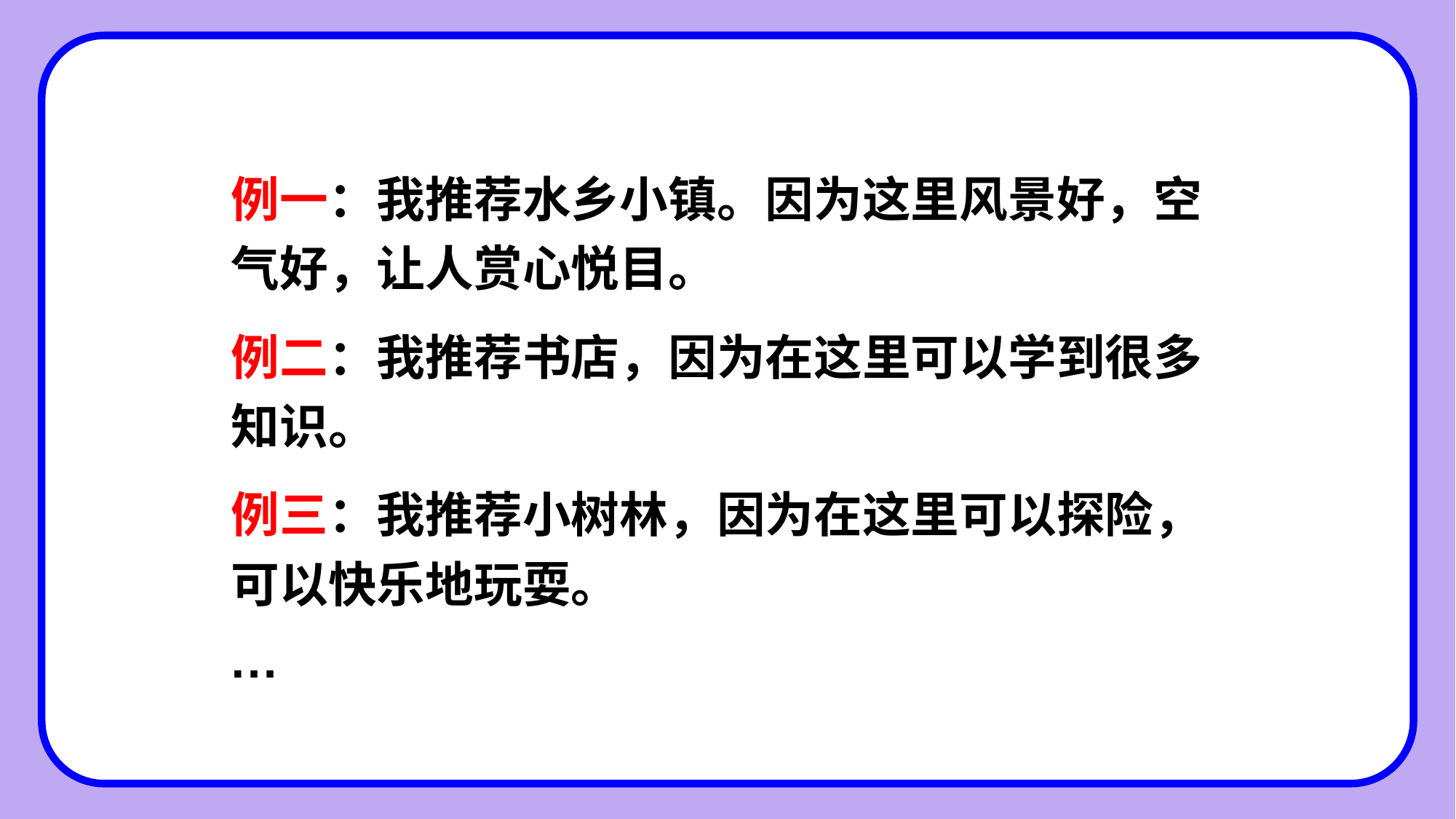

例一：我推荐水乡小镇。因为这里风景好，空气好，让人赏心悦目。
例二：我推荐书店，因为在这里可以学到很多知识。
例三：我推荐小树林，因为在这里可以探险，可以快乐地玩耍。
···